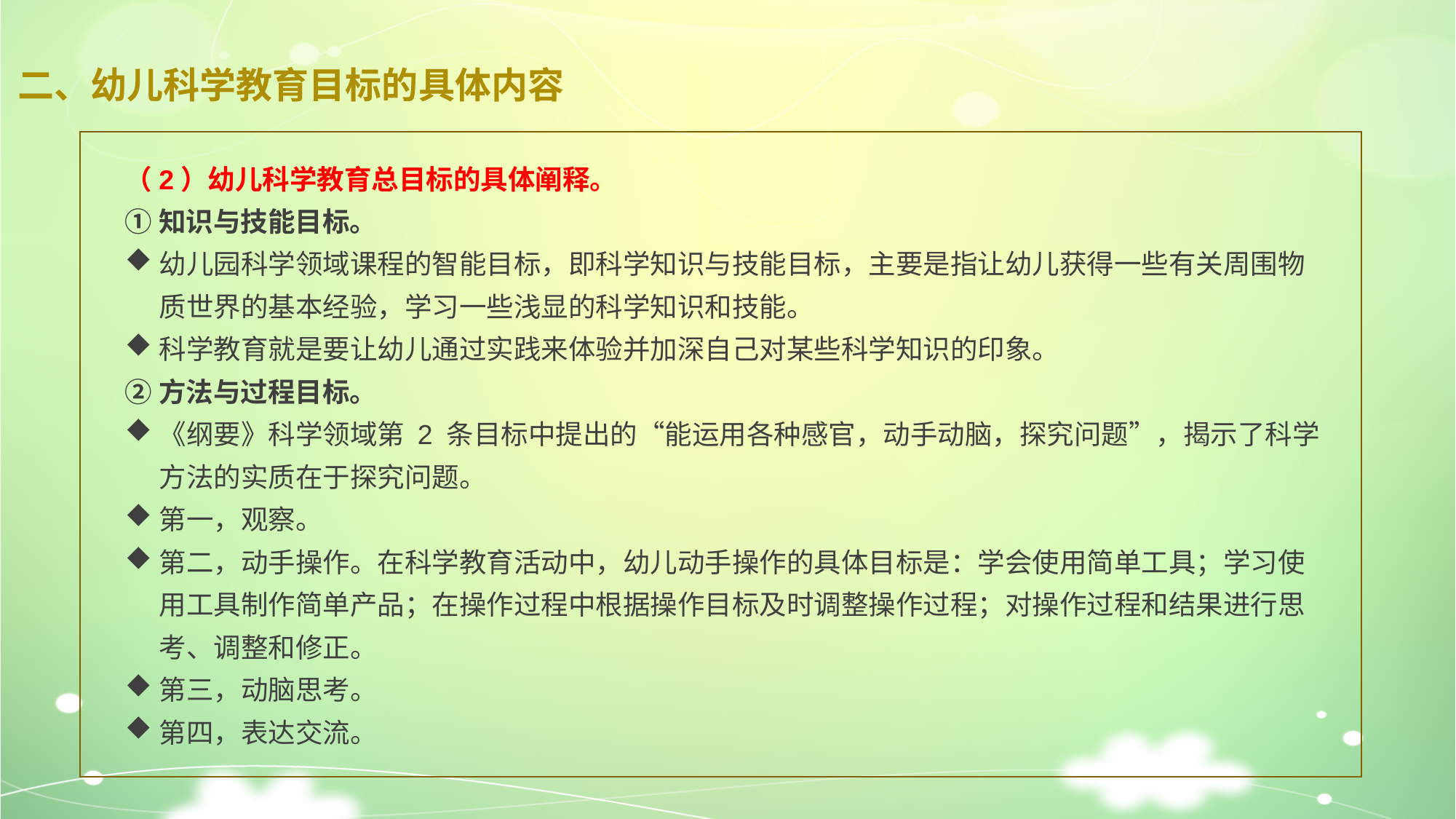

# 二、幼儿科学教育目标的具体内容

（2）幼儿科学教育总目标的具体阐释。
①知识与技能目标。
幼儿园科学领域课程的智能目标，即科学知识与技能目标，主要是指让幼儿获得一些有关周围物质世界的基本经验，学习一些浅显的科学知识和技能。
科学教育就是要让幼儿通过实践来体验并加深自己对某些科学知识的印象。
②方法与过程目标。
《纲要》科学领域第 2 条目标中提出的“能运用各种感官，动手动脑，探究问题”，揭示了科学方法的实质在于探究问题。
第一，观察。
第二，动手操作。在科学教育活动中，幼儿动手操作的具体目标是：学会使用简单工具；学习使用工具制作简单产品；在操作过程中根据操作目标及时调整操作过程；对操作过程和结果进行思考、调整和修正。
第三，动脑思考。
第四，表达交流。